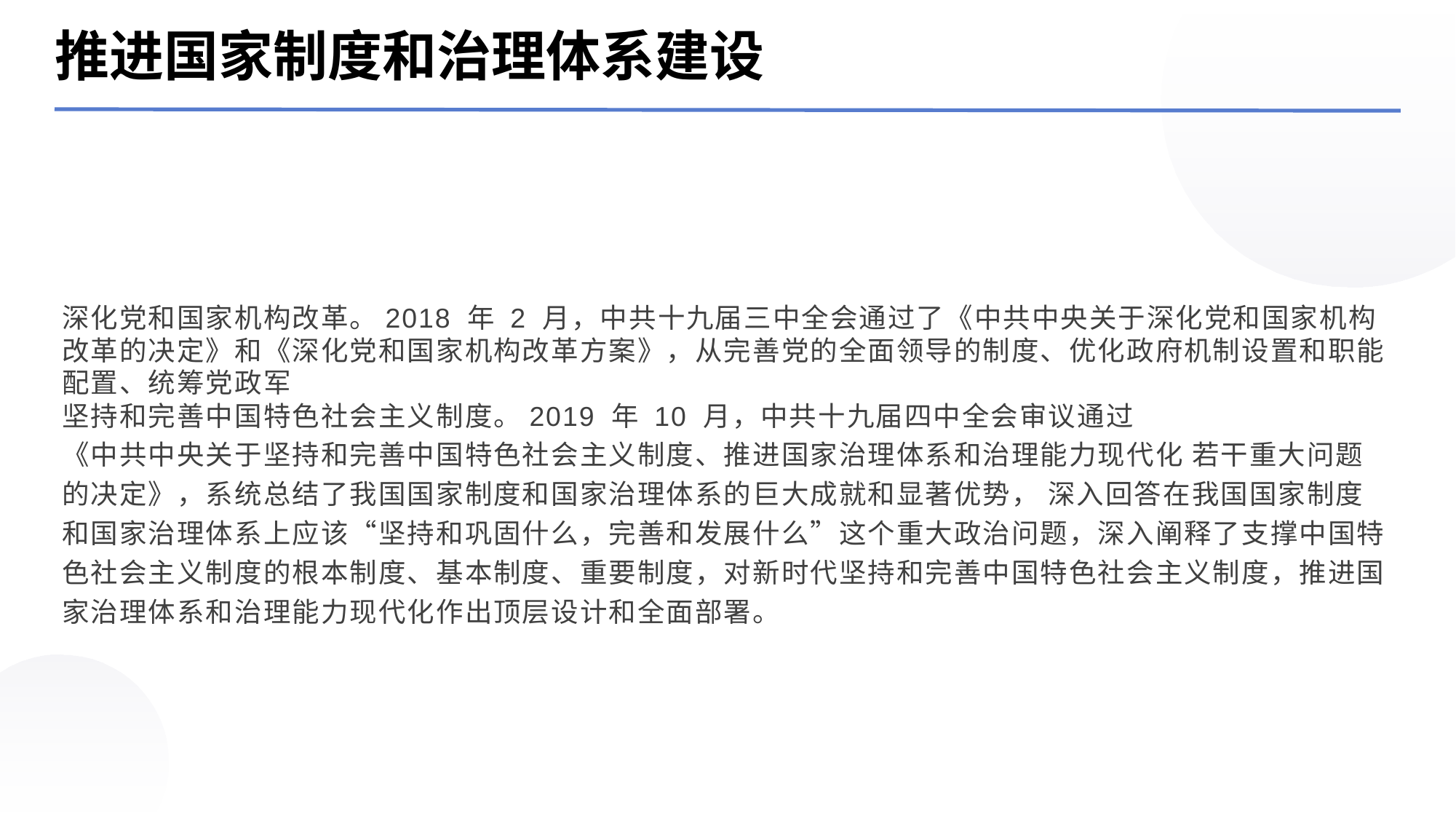

推进国家制度和治理体系建设
深化党和国家机构改革。2018 年 2 月，中共十九届三中全会通过了《中共中央关于深化党和国家机构改革的决定》和《深化党和国家机构改革方案》，从完善党的全面领导的制度、优化政府机制设置和职能配置、统筹党政军
坚持和完善中国特色社会主义制度。2019 年 10 月，中共十九届四中全会审议通过
《中共中央关于坚持和完善中国特色社会主义制度、推进国家治理体系和治理能力现代化 若干重大问题的决定》，系统总结了我国国家制度和国家治理体系的巨大成就和显著优势， 深入回答在我国国家制度和国家治理体系上应该“坚持和巩固什么，完善和发展什么”这个重大政治问题，深入阐释了支撑中国特色社会主义制度的根本制度、基本制度、重要制度，对新时代坚持和完善中国特色社会主义制度，推进国家治理体系和治理能力现代化作出顶层设计和全面部署。